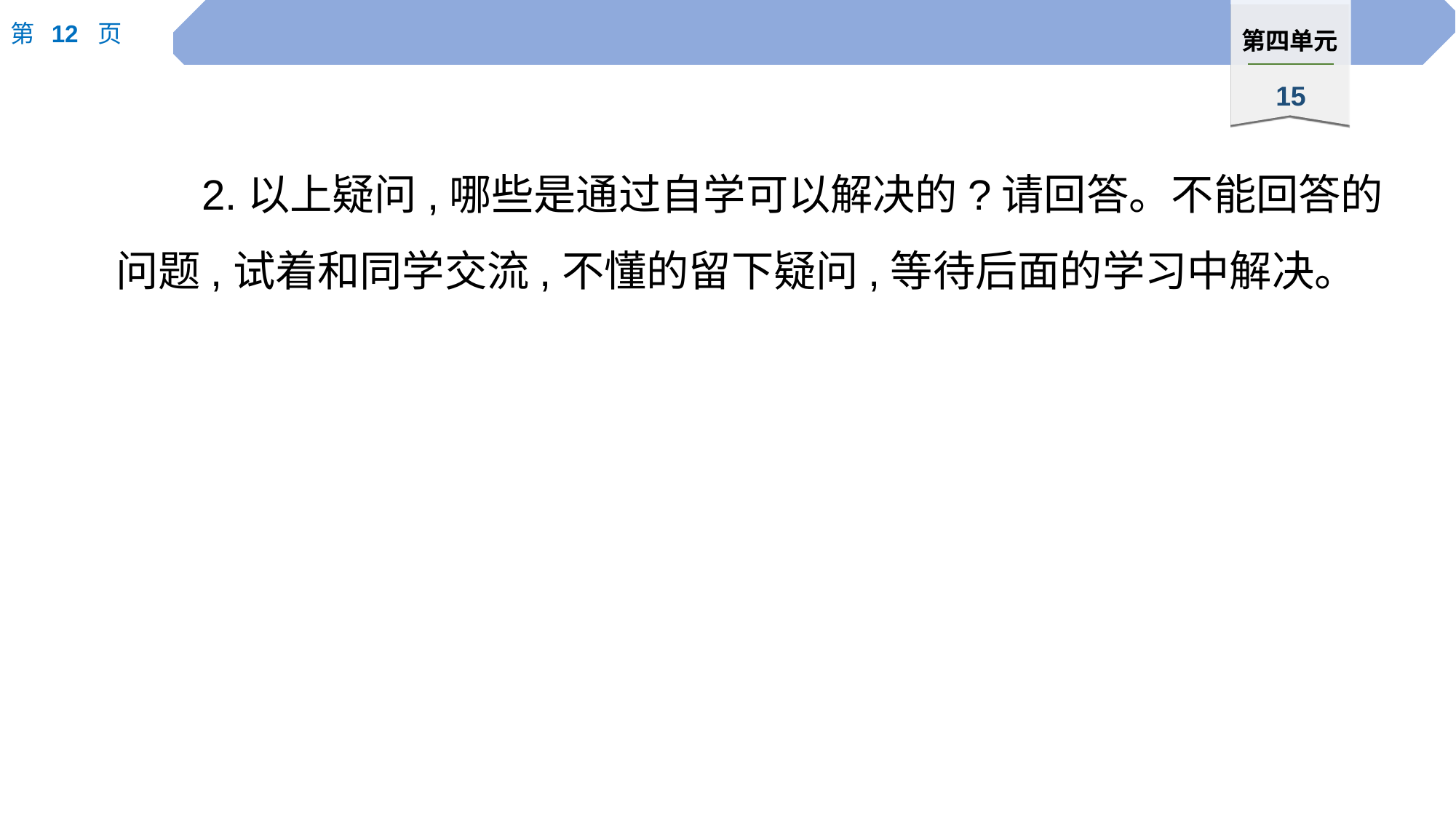

2.以上疑问,哪些是通过自学可以解决的?请回答。不能回答的问题,试着和同学交流,不懂的留下疑问,等待后面的学习中解决。